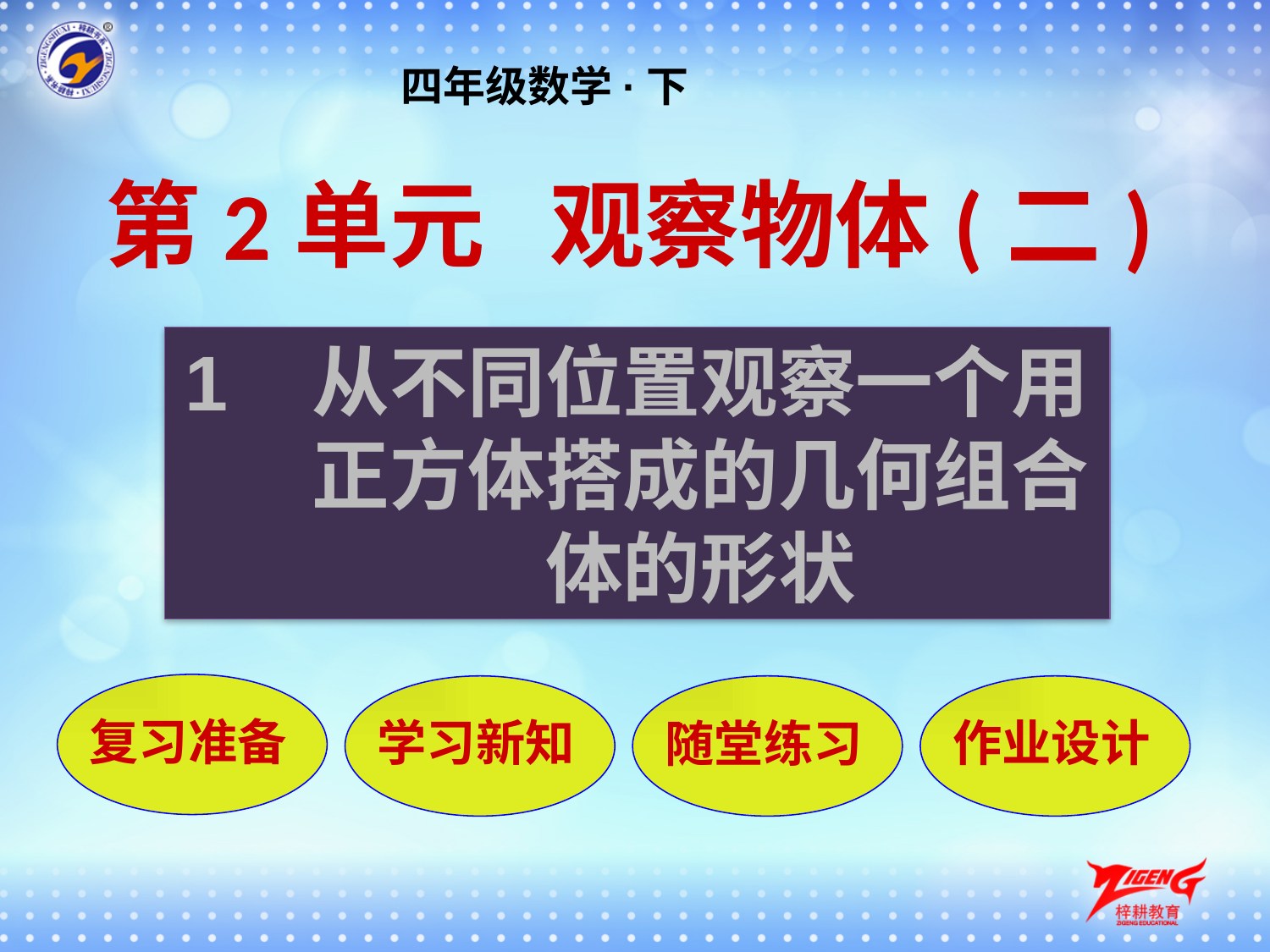

四年级数学·下
第2单元   观察物体(二)
从不同位置观察一个用正方体搭成的几何组合体的形状

复习准备

学习新知

随堂练习

作业设计